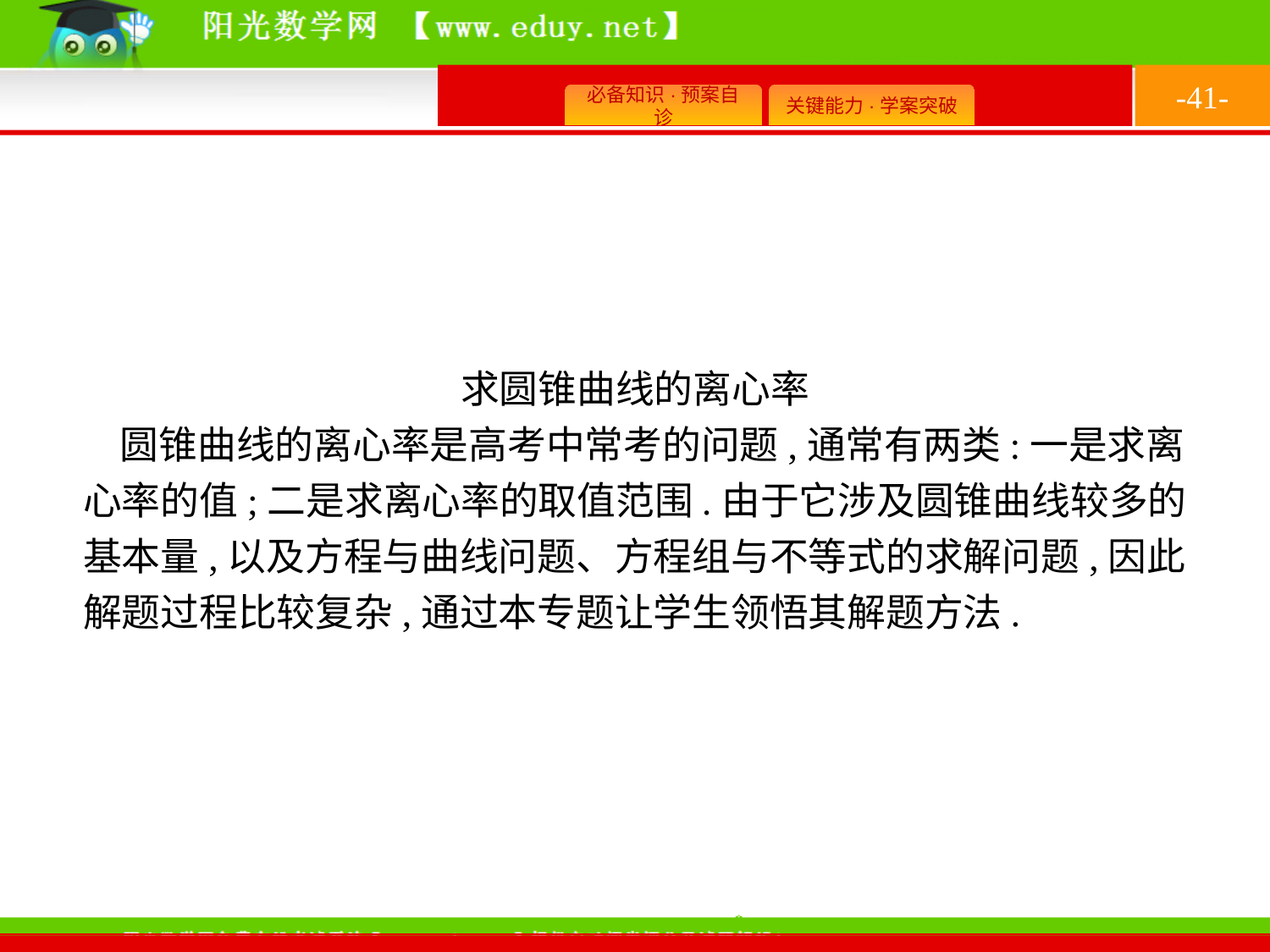

-41-
求圆锥曲线的离心率
圆锥曲线的离心率是高考中常考的问题,通常有两类:一是求离心率的值;二是求离心率的取值范围.由于它涉及圆锥曲线较多的基本量,以及方程与曲线问题、方程组与不等式的求解问题,因此解题过程比较复杂,通过本专题让学生领悟其解题方法.